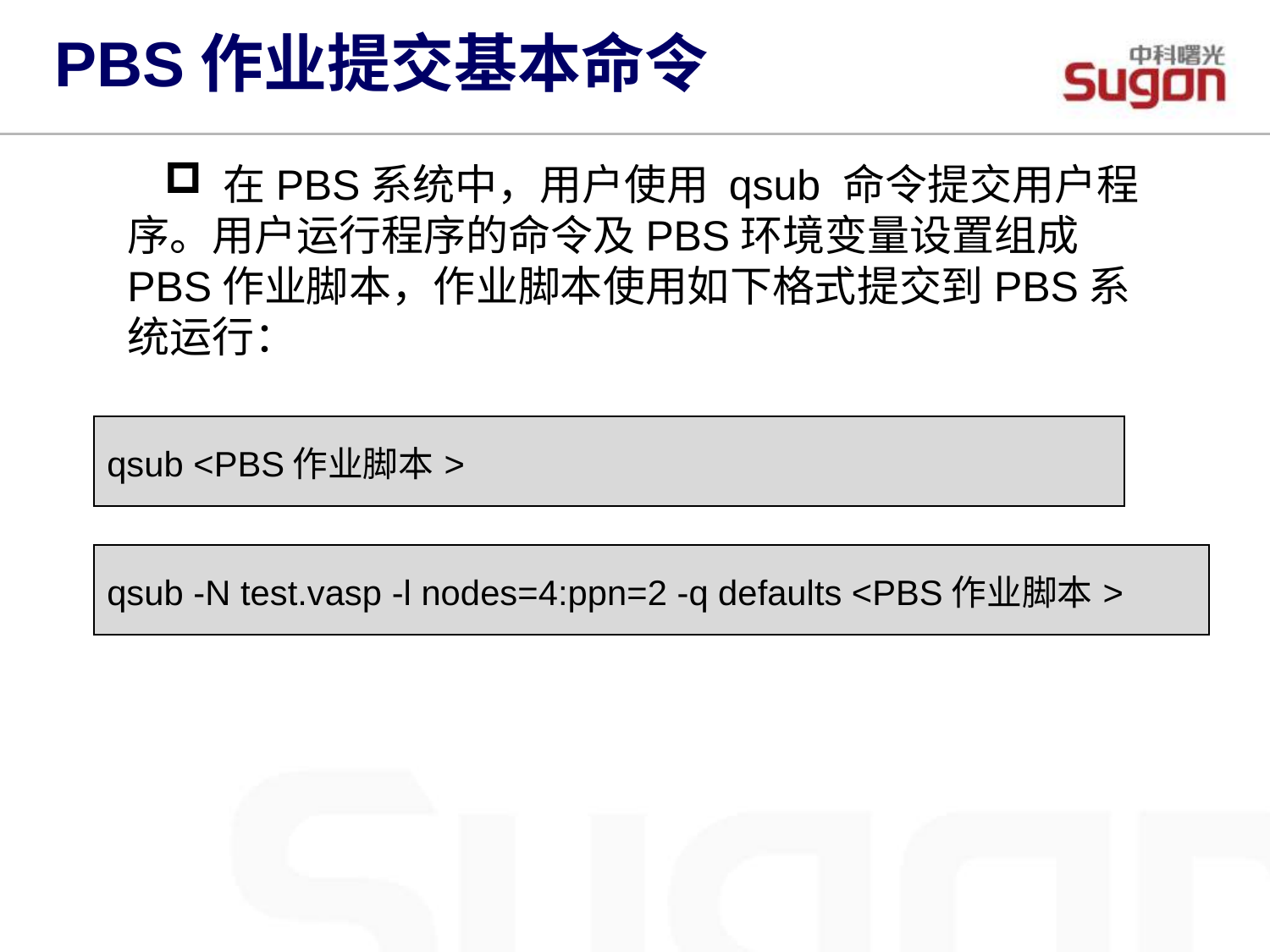

PBS作业提交基本命令
 在PBS系统中，用户使用 qsub 命令提交用户程序。用户运行程序的命令及PBS环境变量设置组成PBS作业脚本，作业脚本使用如下格式提交到PBS系统运行：

| qsub <PBS作业脚本> |
| --- |
| qsub -N test.vasp -l nodes=4:ppn=2 -q defaults <PBS作业脚本> |
| --- |